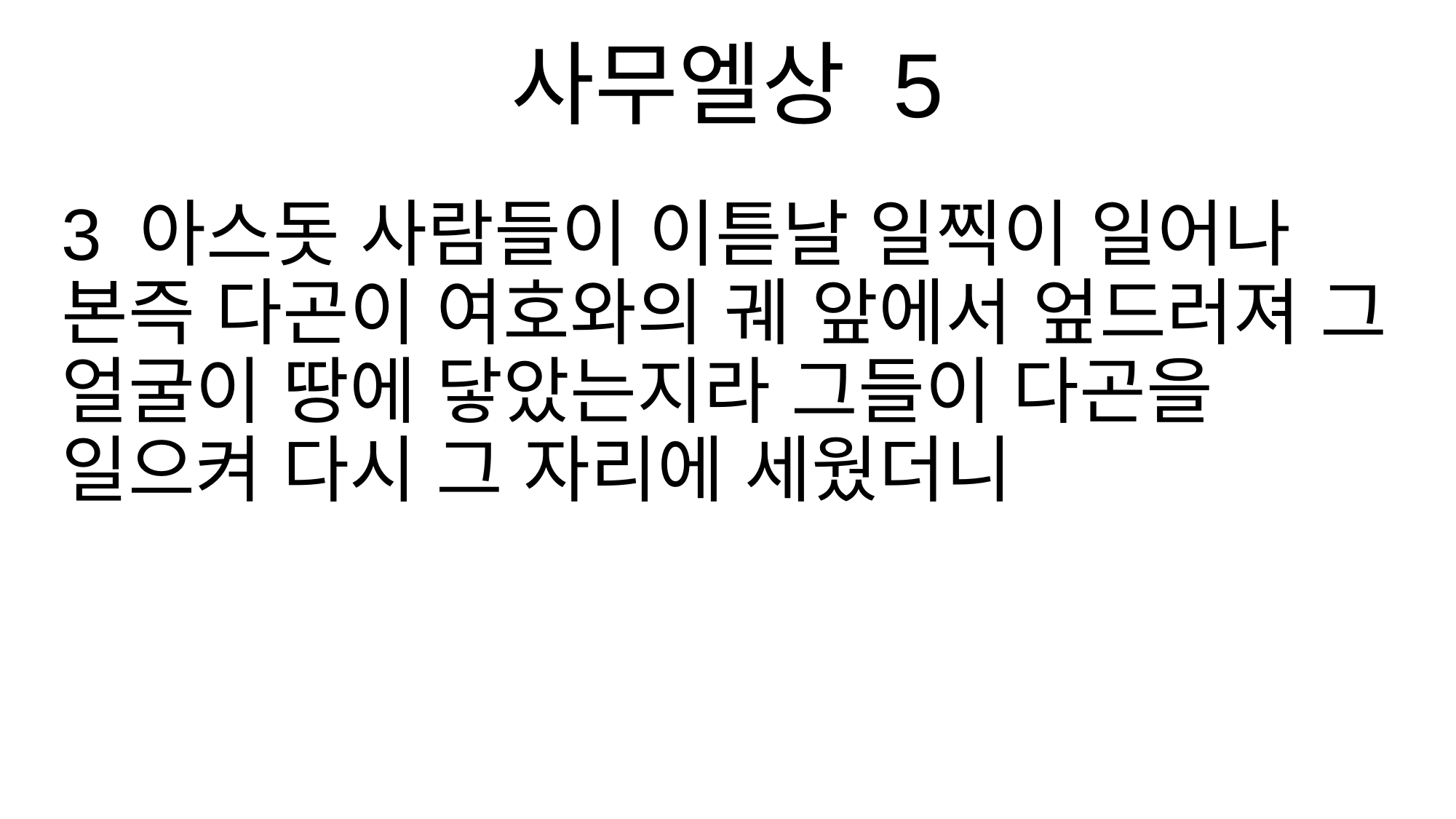

사무엘상 5
3 아스돗 사람들이 이튿날 일찍이 일어나 본즉 다곤이 여호와의 궤 앞에서 엎드러져 그 얼굴이 땅에 닿았는지라 그들이 다곤을 일으켜 다시 그 자리에 세웠더니